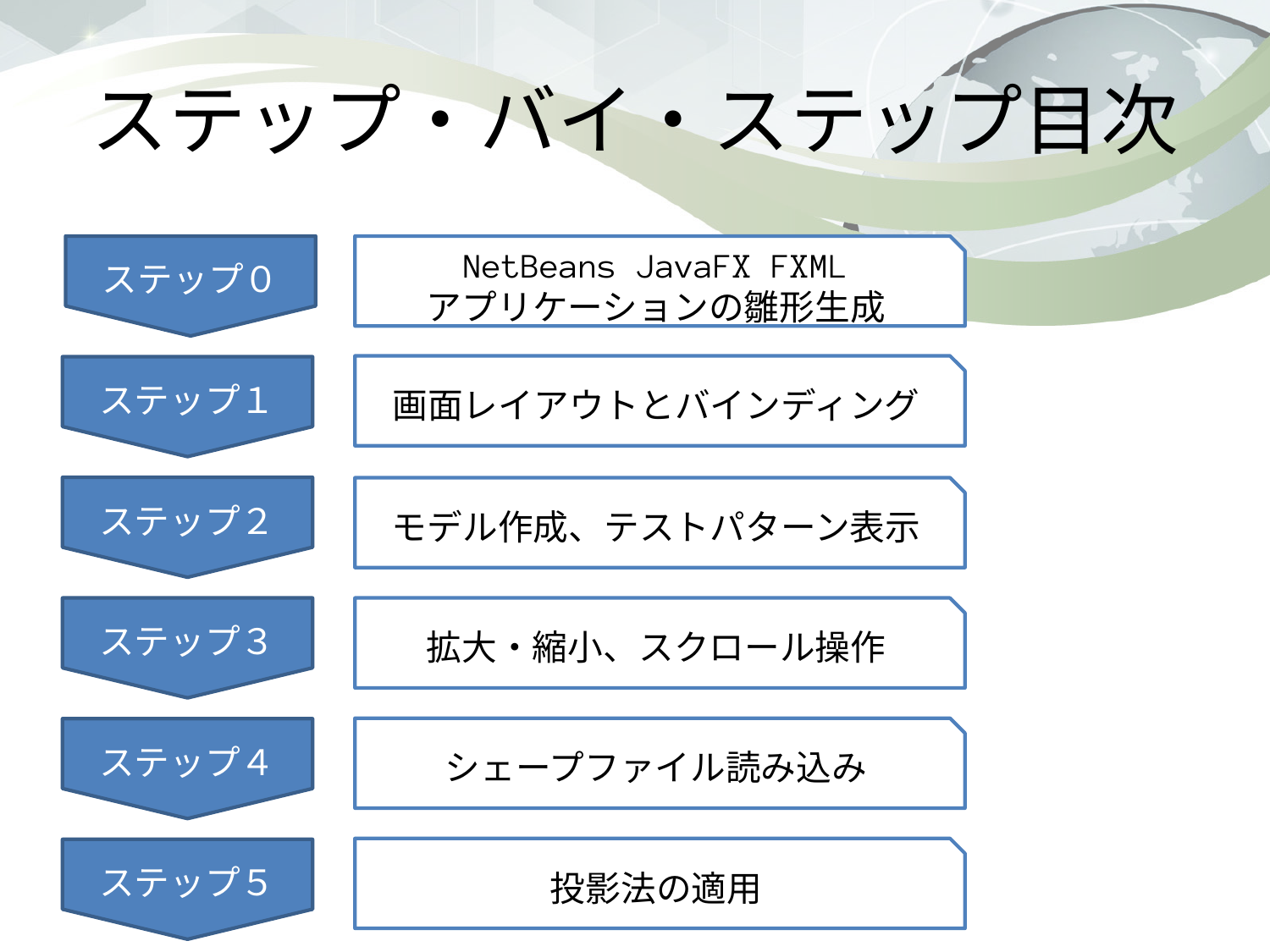

# ステップ・バイ・ステップ目次
ステップ０
NetBeans JavaFX FXML
アプリケーションの雛形生成
ステップ１
画面レイアウトとバインディング
ステップ２
モデル作成、テストパターン表示
ステップ３
拡大・縮小、スクロール操作
ステップ４
シェープファイル読み込み
ステップ５
投影法の適用